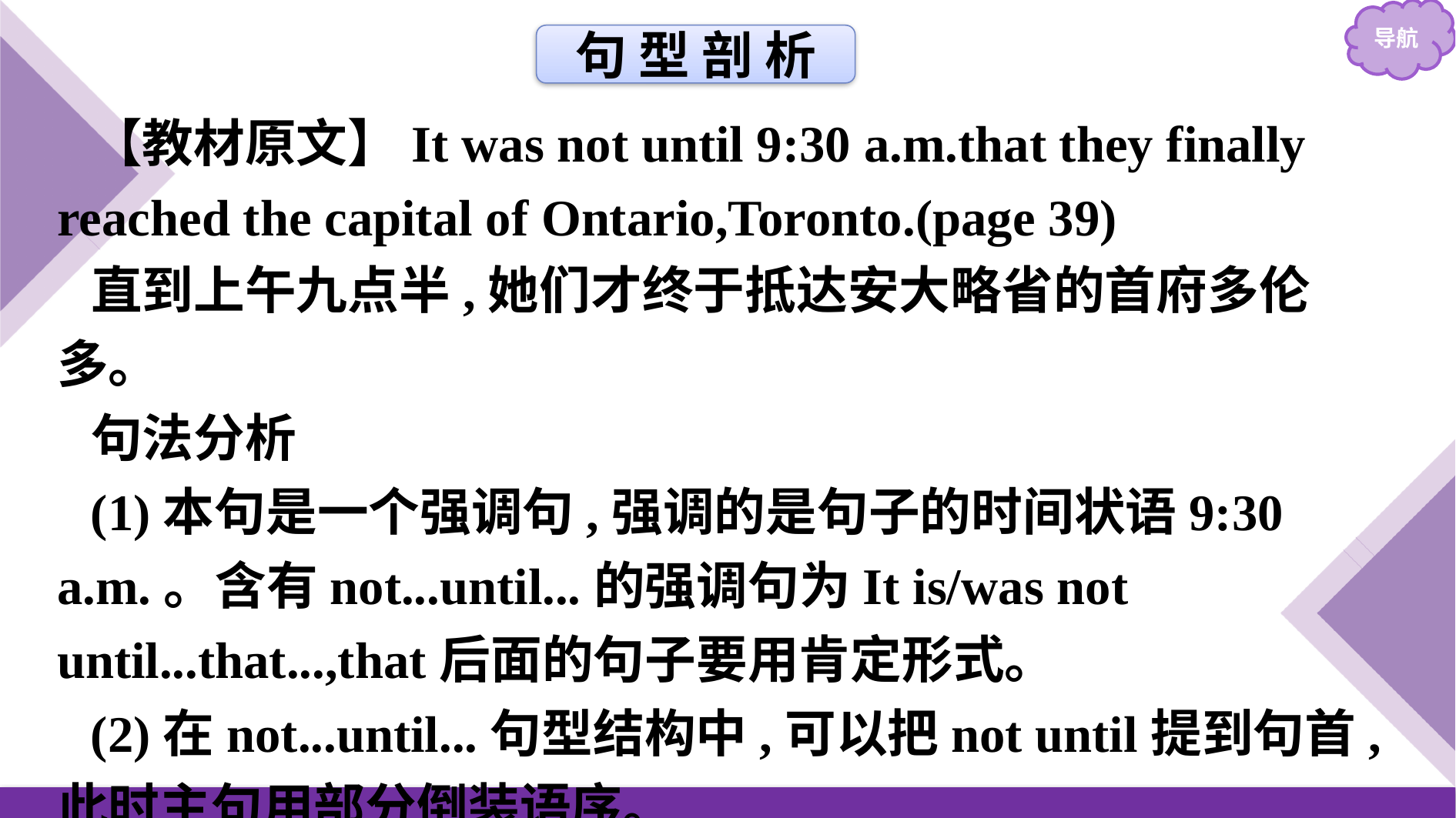

句 型 剖 析
【教材原文】It was not until 9:30 a.m.that they finally reached the capital of Ontario,Toronto.(page 39)
直到上午九点半,她们才终于抵达安大略省的首府多伦多。
句法分析
(1)本句是一个强调句,强调的是句子的时间状语9:30 a.m.。含有not...until...的强调句为It is/was not until...that...,that后面的句子要用肯定形式。
(2)在not...until...句型结构中,可以把not until提到句首,此时主句用部分倒装语序。